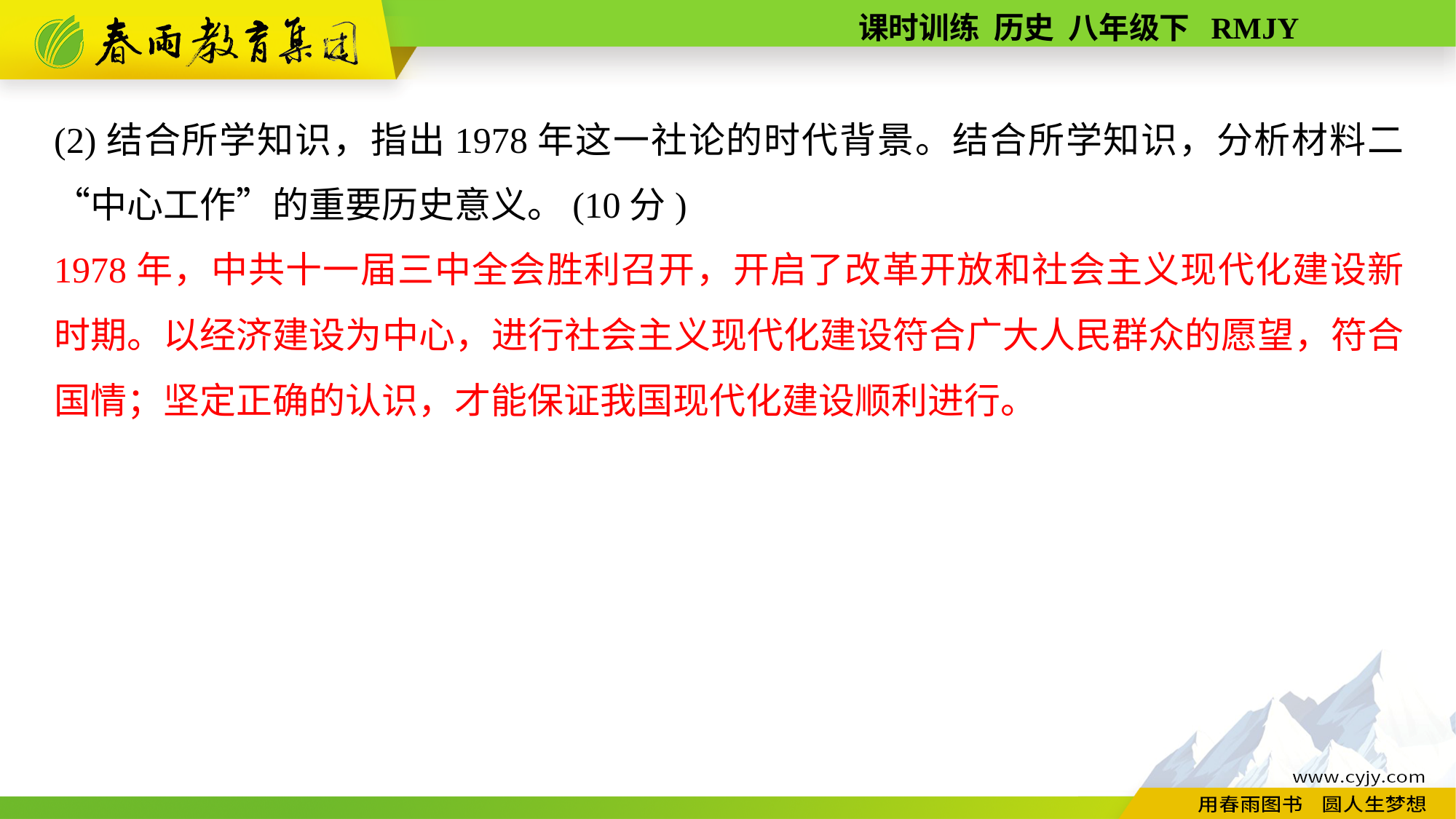

(2)结合所学知识，指出1978年这一社论的时代背景。结合所学知识，分析材料二“中心工作”的重要历史意义。(10分)
1978年，中共十一届三中全会胜利召开，开启了改革开放和社会主义现代化建设新时期。以经济建设为中心，进行社会主义现代化建设符合广大人民群众的愿望，符合国情；坚定正确的认识，才能保证我国现代化建设顺利进行。